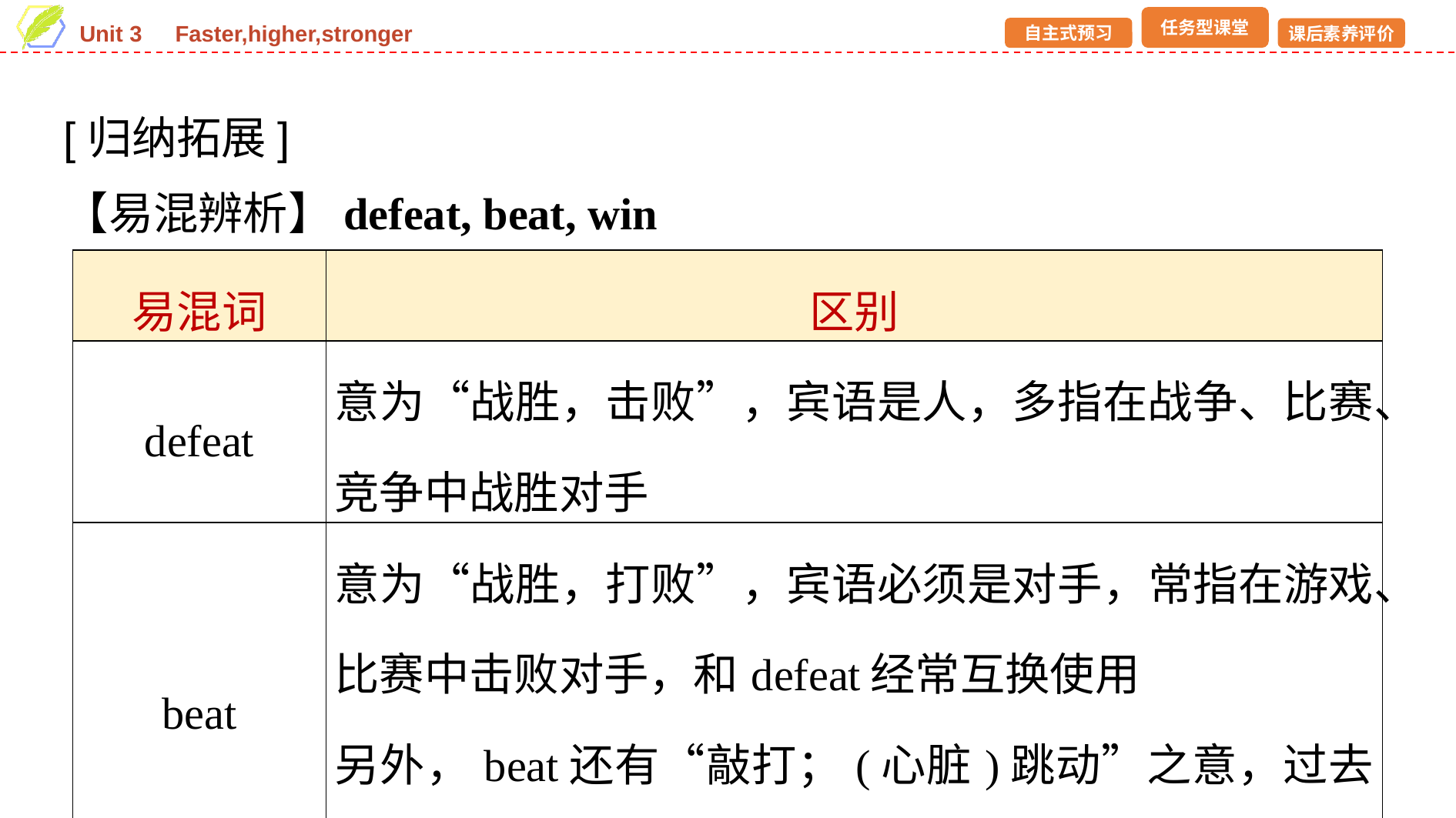

[归纳拓展]
【易混辨析】defeat, beat, win
| 易混词 | 区别 |
| --- | --- |
| defeat | 意为“战胜，击败”，宾语是人，多指在战争、比赛、竞争中战胜对手 |
| beat | 意为“战胜，打败”，宾语必须是对手，常指在游戏、比赛中击败对手，和defeat经常互换使用 另外，beat还有“敲打；(心脏)跳动”之意，过去式为beat，过去分词为beaten |